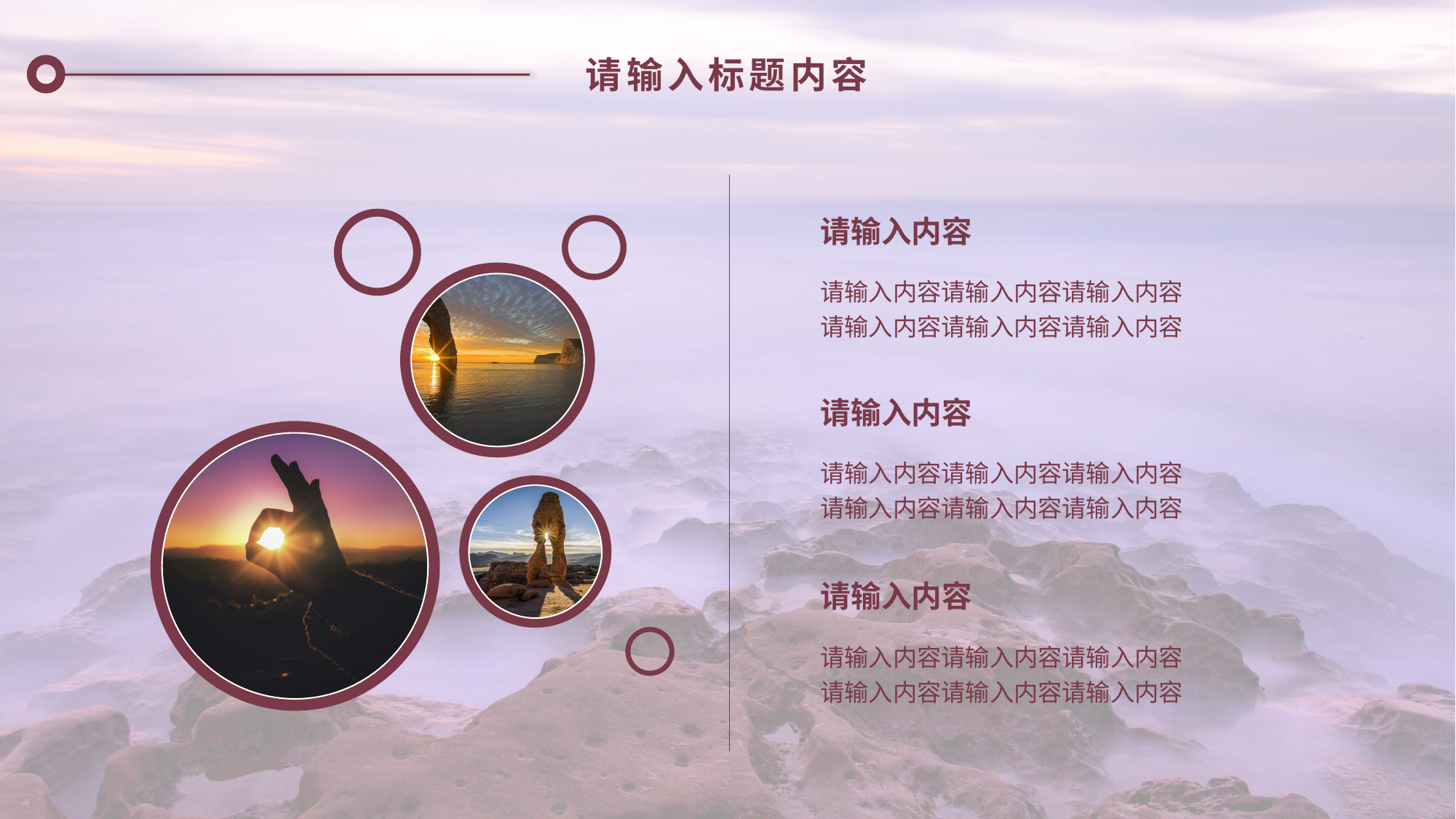

请输入标题内容

请输入内容

请输入内容请输入内容请输入内容
请输入内容请输入内容请输入内容
请输入内容

请输入内容请输入内容请输入内容
请输入内容请输入内容请输入内容

请输入内容

请输入内容请输入内容请输入内容
请输入内容请输入内容请输入内容